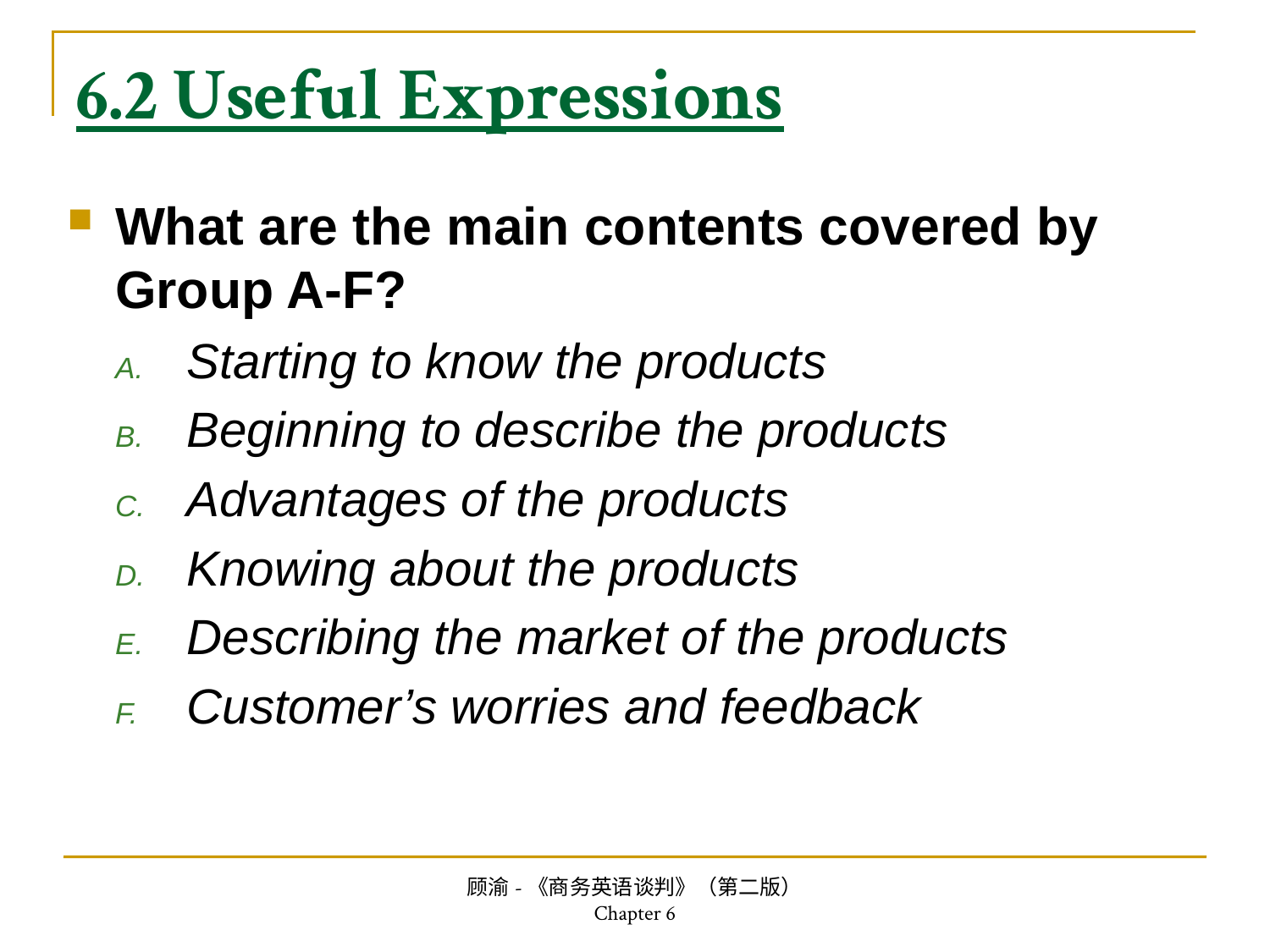

# 6.2 Useful Expressions
What are the main contents covered by Group A-F?
Starting to know the products
Beginning to describe the products
Advantages of the products
Knowing about the products
Describing the market of the products
Customer’s worries and feedback

14
顾渝-《商务英语谈判》（第二版） Chapter 6